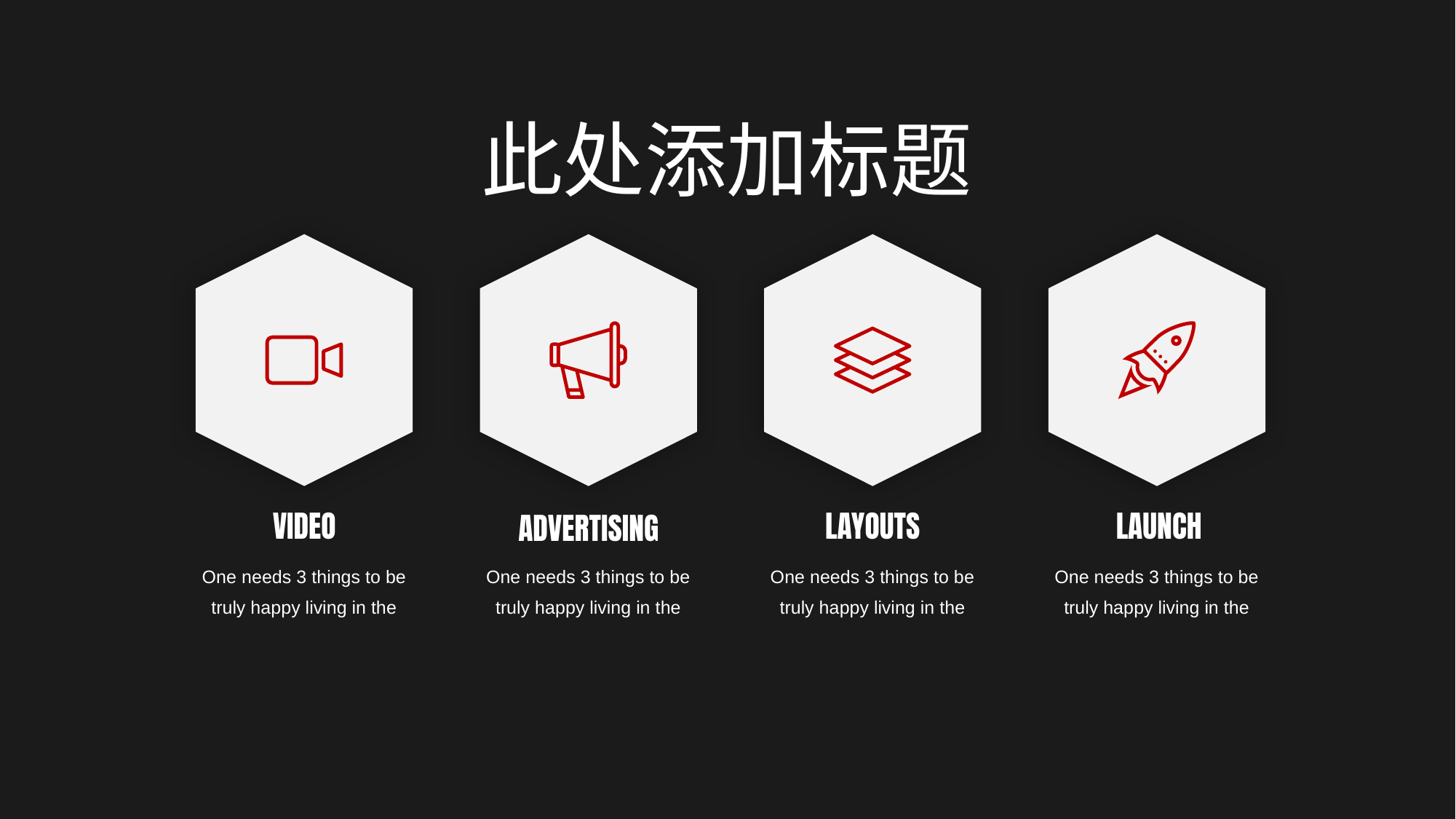

此处添加标题

VIDEO
LAYOUTS
LAUNCH
ADVERTISING
One needs 3 things to be truly happy living in the
One needs 3 things to be truly happy living in the
One needs 3 things to be truly happy living in the
One needs 3 things to be truly happy living in the